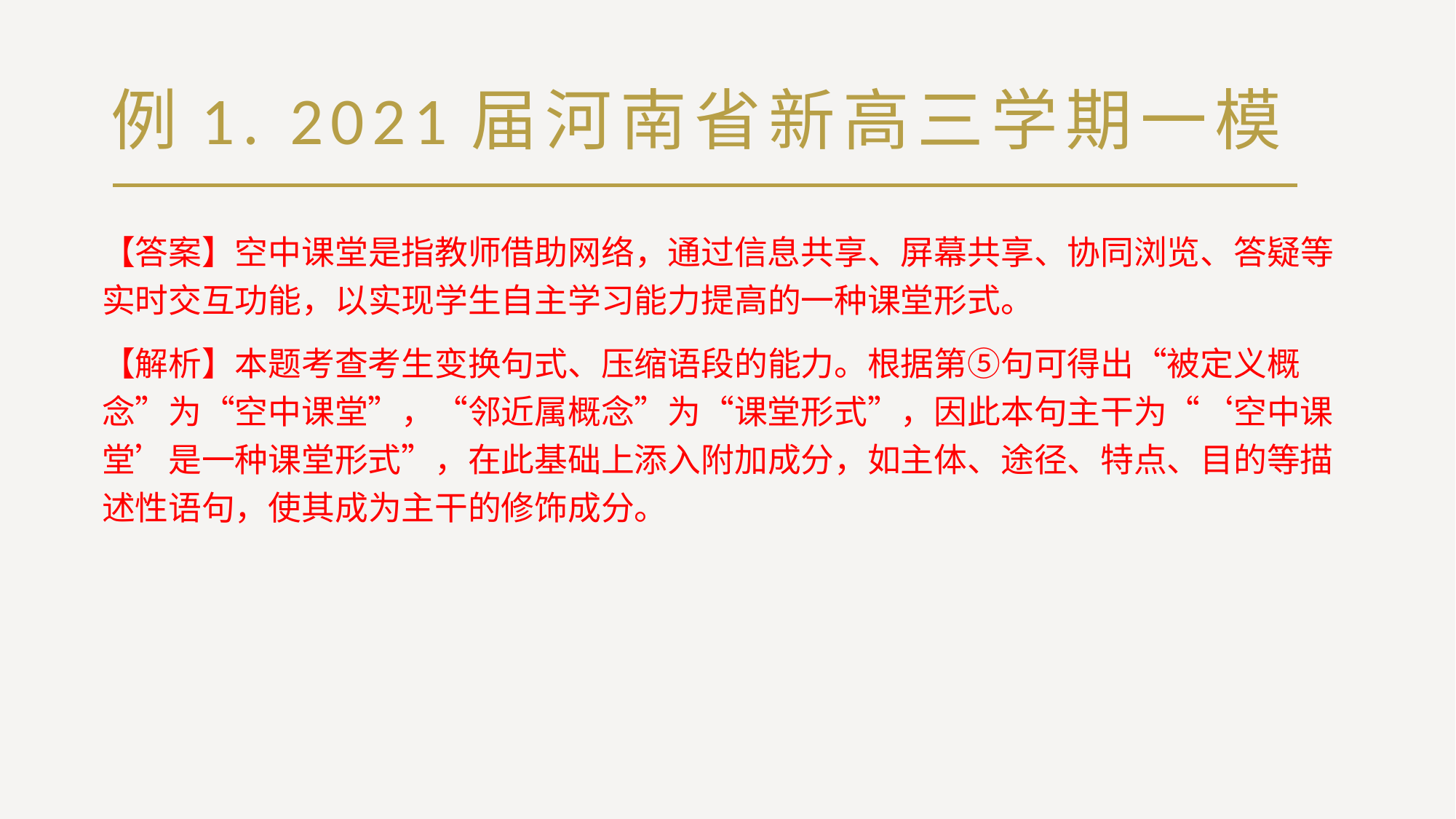

# 例1. 2021届河南省新高三学期一模
【答案】空中课堂是指教师借助网络，通过信息共享、屏幕共享、协同浏览、答疑等实时交互功能，以实现学生自主学习能力提高的一种课堂形式。
【解析】本题考查考生变换句式、压缩语段的能力。根据第⑤句可得出“被定义概念”为“空中课堂”，“邻近属概念”为“课堂形式”，因此本句主干为“‘空中课堂’是一种课堂形式”，在此基础上添入附加成分，如主体、途径、特点、目的等描述性语句，使其成为主干的修饰成分。